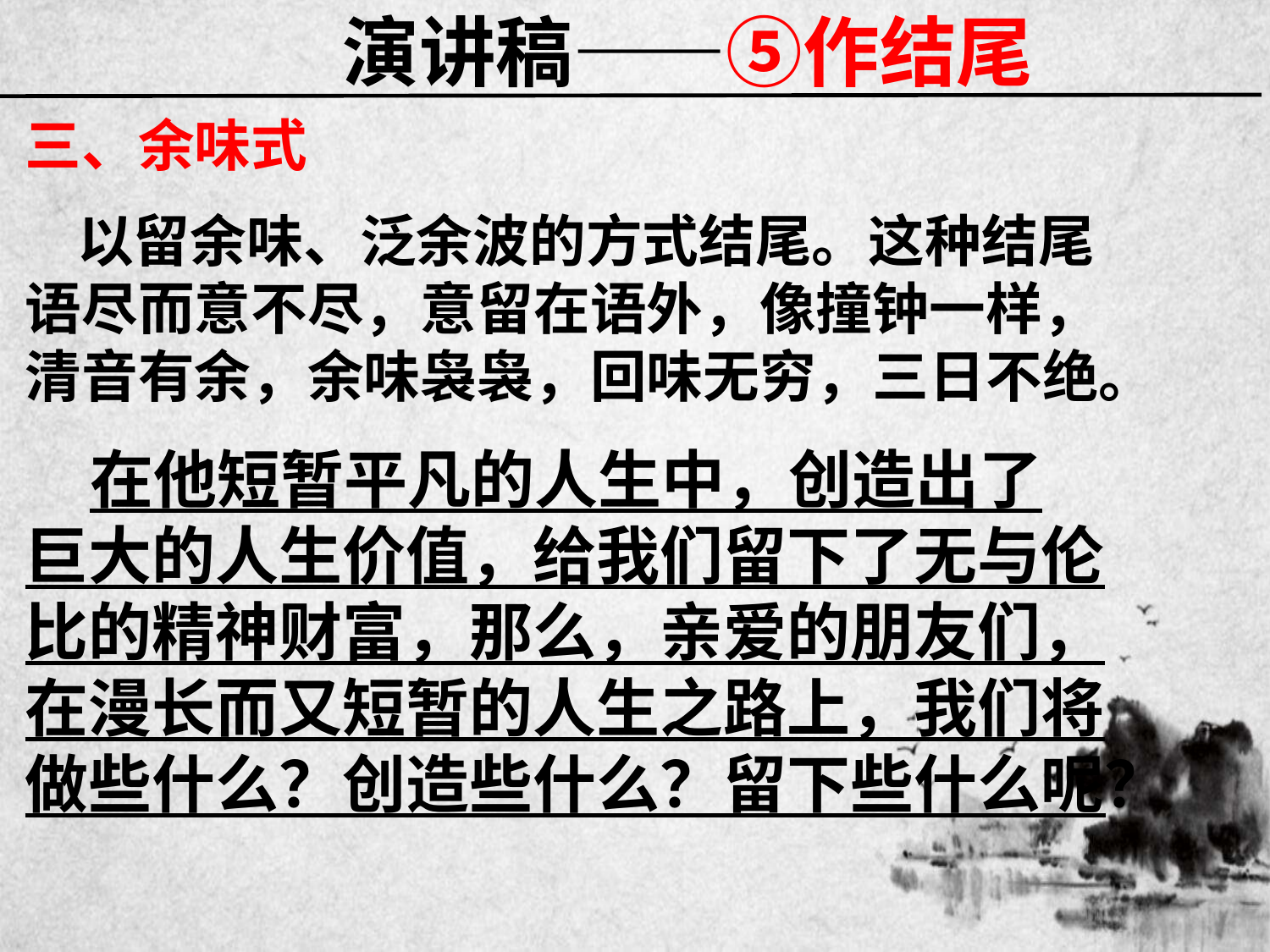

# 演讲稿——⑤作结尾
三、余味式
   以留余味、泛余波的方式结尾。这种结尾语尽而意不尽，意留在语外，像撞钟一样，清音有余，余味袅袅，回味无穷，三日不绝。
    在他短暂平凡的人生中，创造出了巨大的人生价值，给我们留下了无与伦比的精神财富，那么，亲爱的朋友们，在漫长而又短暂的人生之路上，我们将做些什么？创造些什么？留下些什么呢？